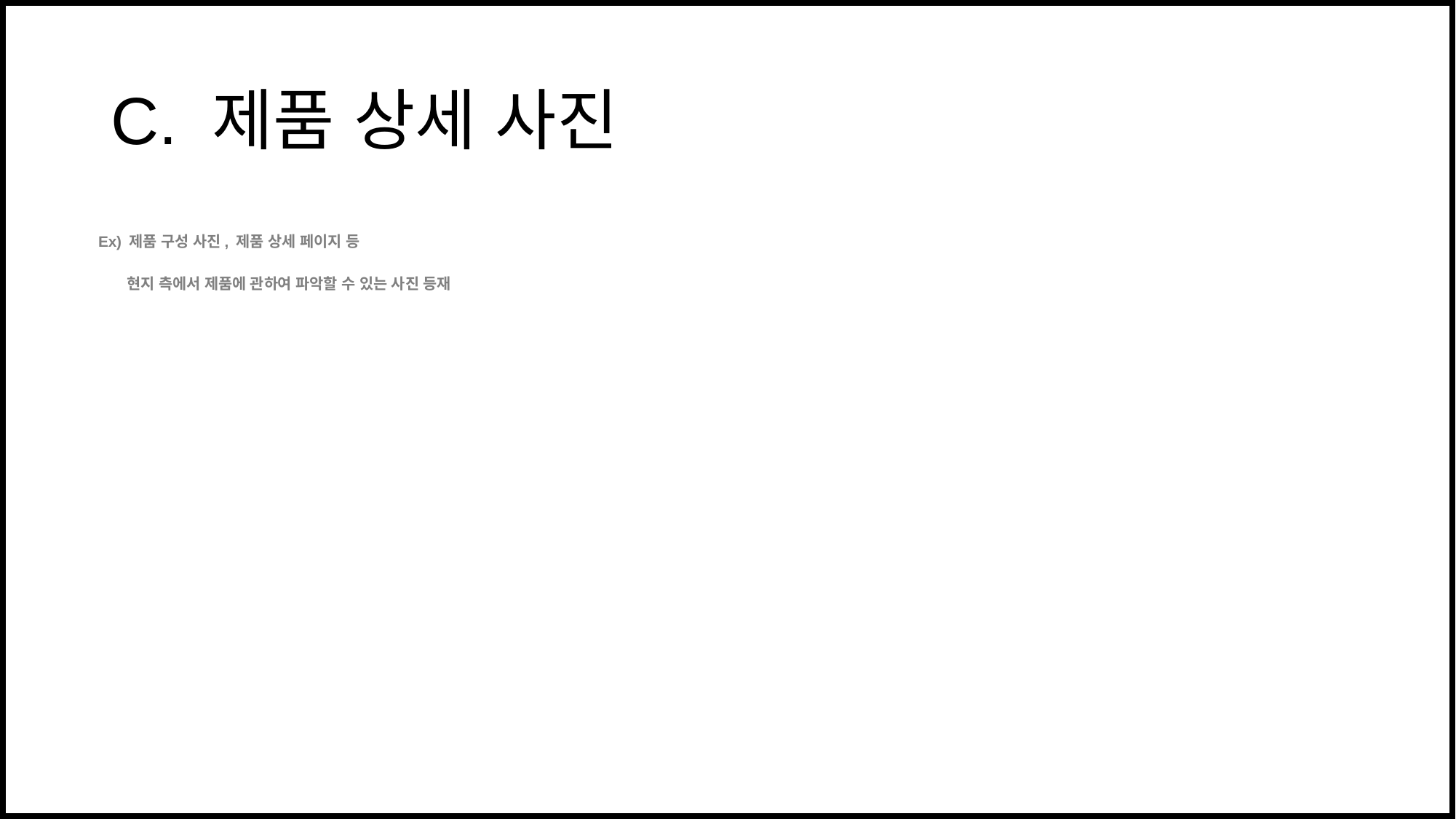

# C. 제품 상세 사진
Ex) 제품 구성 사진, 제품 상세 페이지 등
      현지 측에서 제품에 관하여 파악할 수 있는 사진 등재